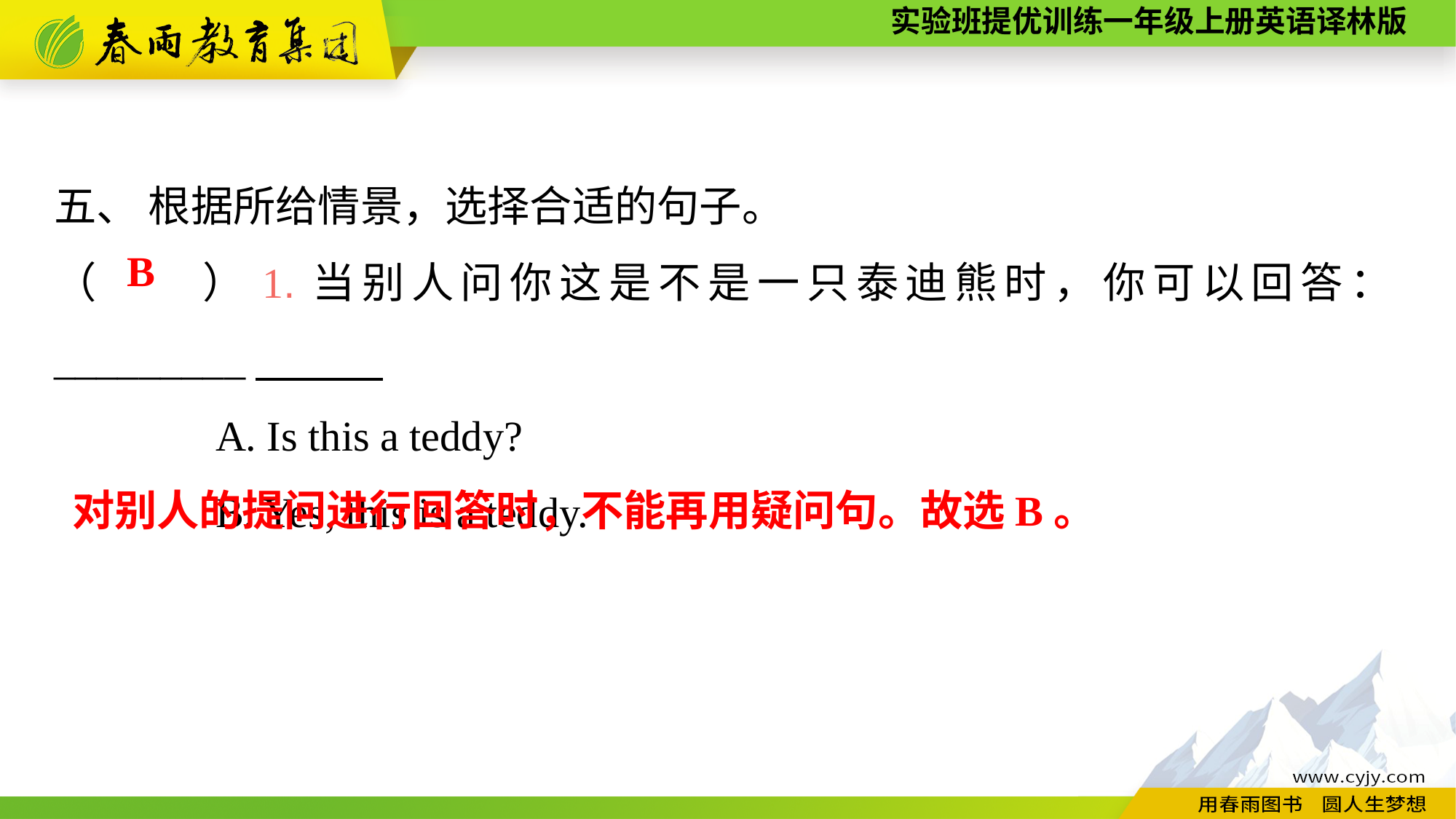

五、 根据所给情景，选择合适的句子。
（　　）1.当别人问你这是不是一只泰迪熊时，你可以回答：_________
A. Is this a teddy?
B. Yes, this is a teddy.
B
对别人的提问进行回答时，不能再用疑问句。故选B。